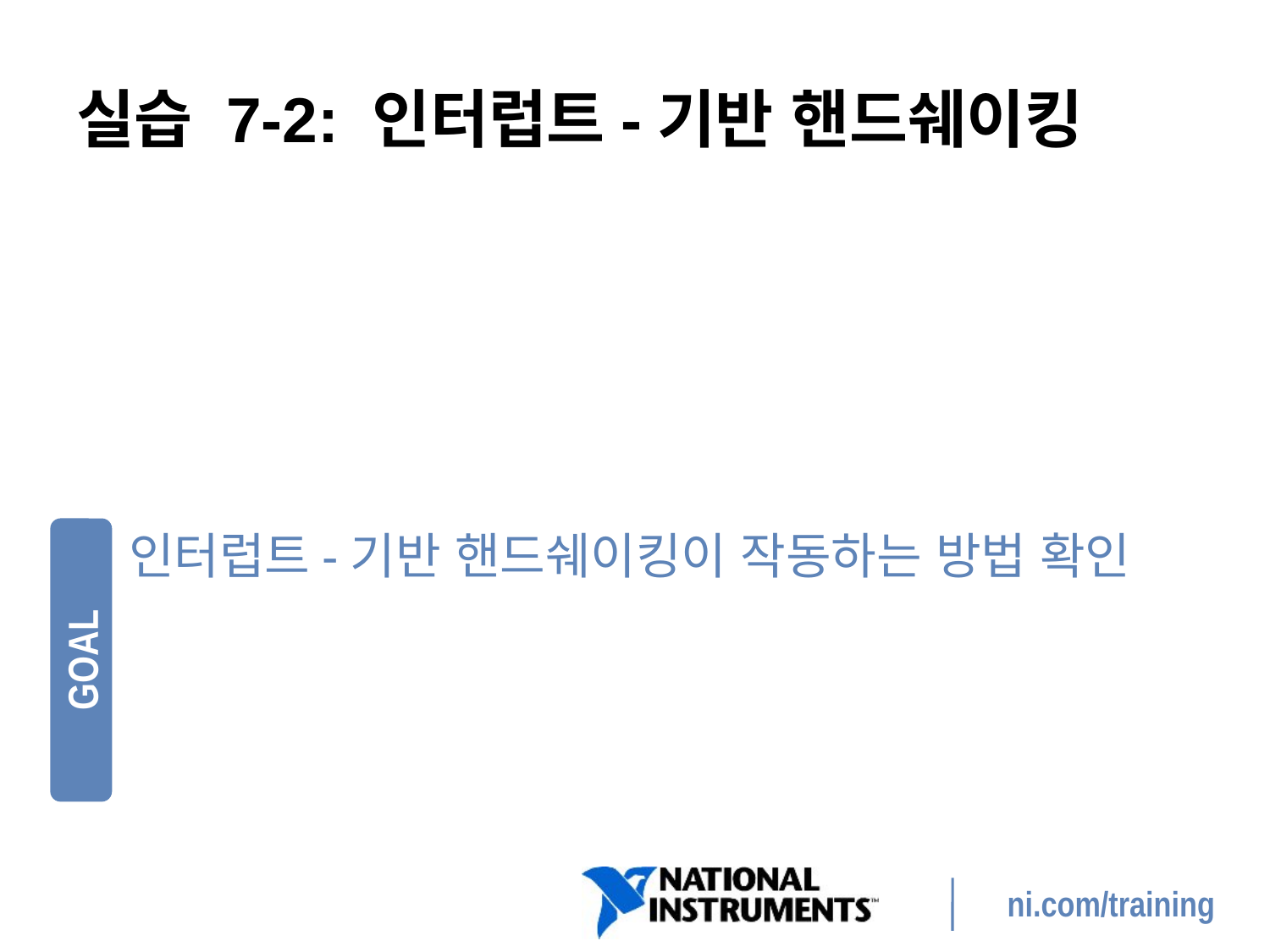

# 실습 7-2: 인터럽트-기반 핸드쉐이킹
인터럽트-기반 핸드쉐이킹이 작동하는 방법 확인